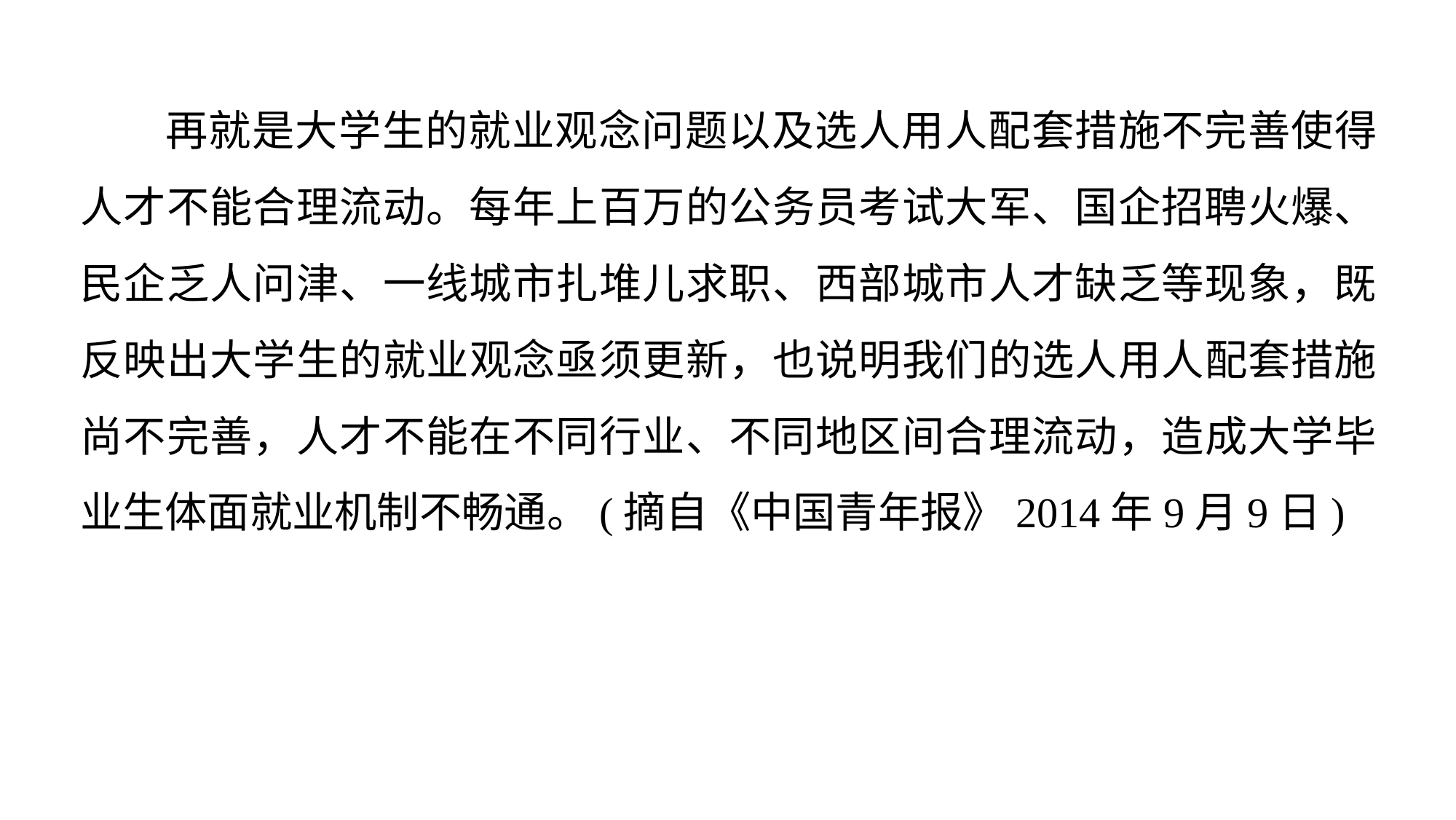

再就是大学生的就业观念问题以及选人用人配套措施不完善使得人才不能合理流动。每年上百万的公务员考试大军、国企招聘火爆、民企乏人问津、一线城市扎堆儿求职、西部城市人才缺乏等现象，既反映出大学生的就业观念亟须更新，也说明我们的选人用人配套措施尚不完善，人才不能在不同行业、不同地区间合理流动，造成大学毕业生体面就业机制不畅通。(摘自《中国青年报》2014年9月9日)